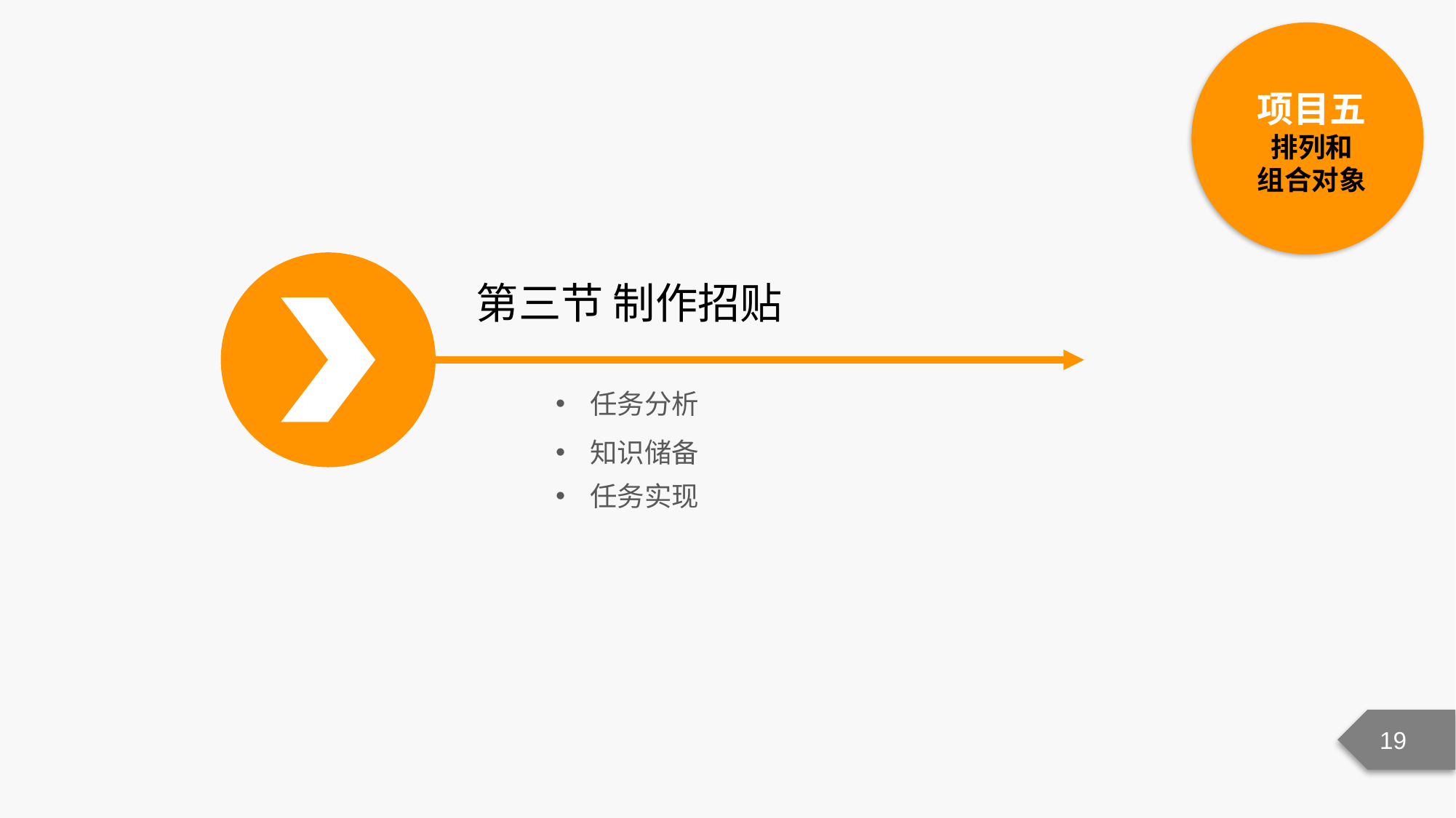

项目五
排列和
组合对象

第三节 制作招贴

任务分析
知识储备
任务实现